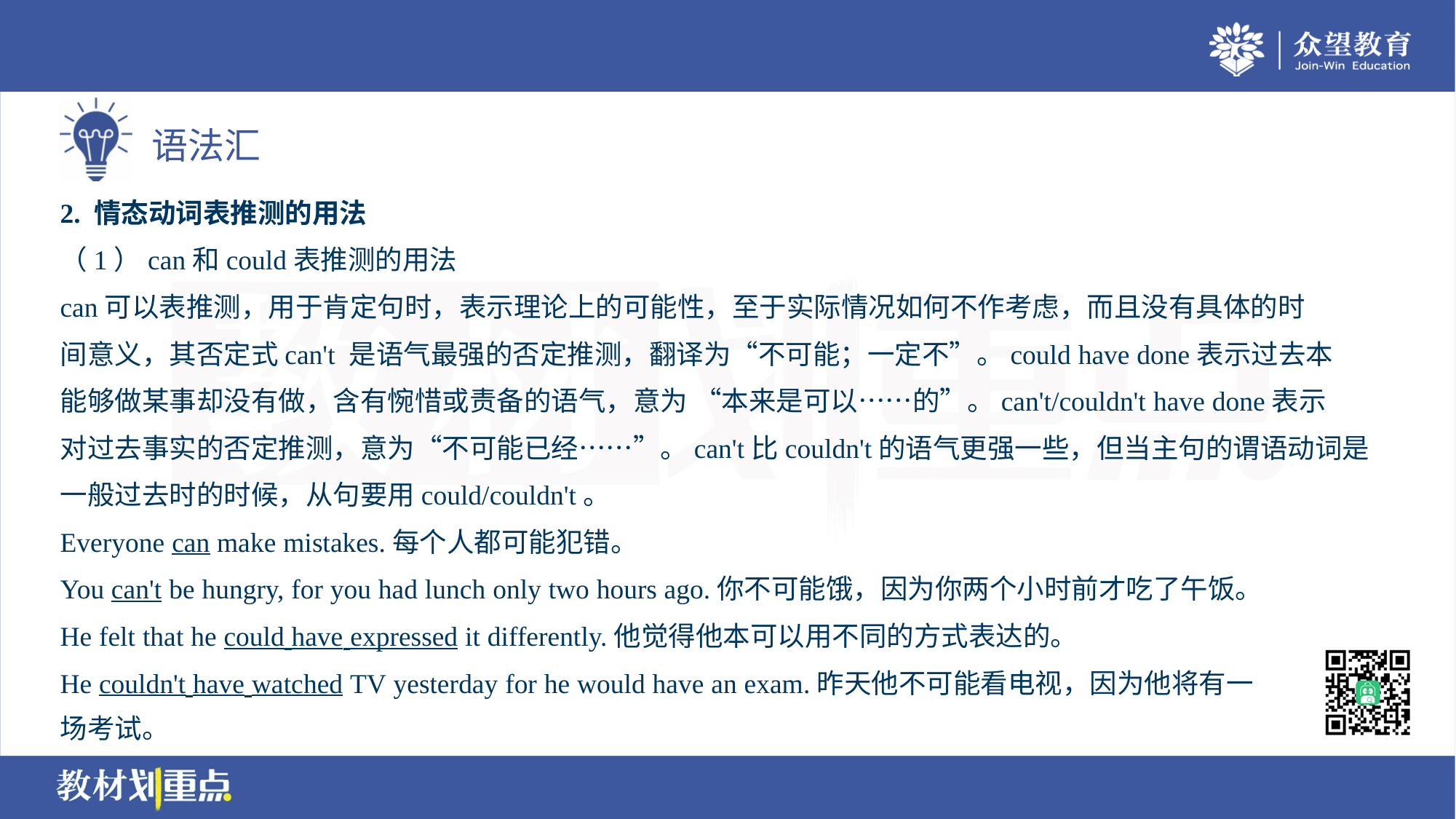

2. 情态动词表推测的用法
（1）can和could表推测的用法
can可以表推测，用于肯定句时，表示理论上的可能性，至于实际情况如何不作考虑，而且没有具体的时
间意义，其否定式can't 是语气最强的否定推测，翻译为“不可能；一定不”。could have done表示过去本
能够做某事却没有做，含有惋惜或责备的语气，意为 “本来是可以……的”。can't/couldn't have done表示
对过去事实的否定推测，意为“不可能已经……”。can't比couldn't的语气更强一些，但当主句的谓语动词是
一般过去时的时候，从句要用could/couldn't。
Everyone can make mistakes.每个人都可能犯错。
You can't be hungry, for you had lunch only two hours ago.你不可能饿，因为你两个小时前才吃了午饭。
He felt that he could have expressed it differently.他觉得他本可以用不同的方式表达的。
He couldn't have watched TV yesterday for he would have an exam.昨天他不可能看电视，因为他将有一
场考试。